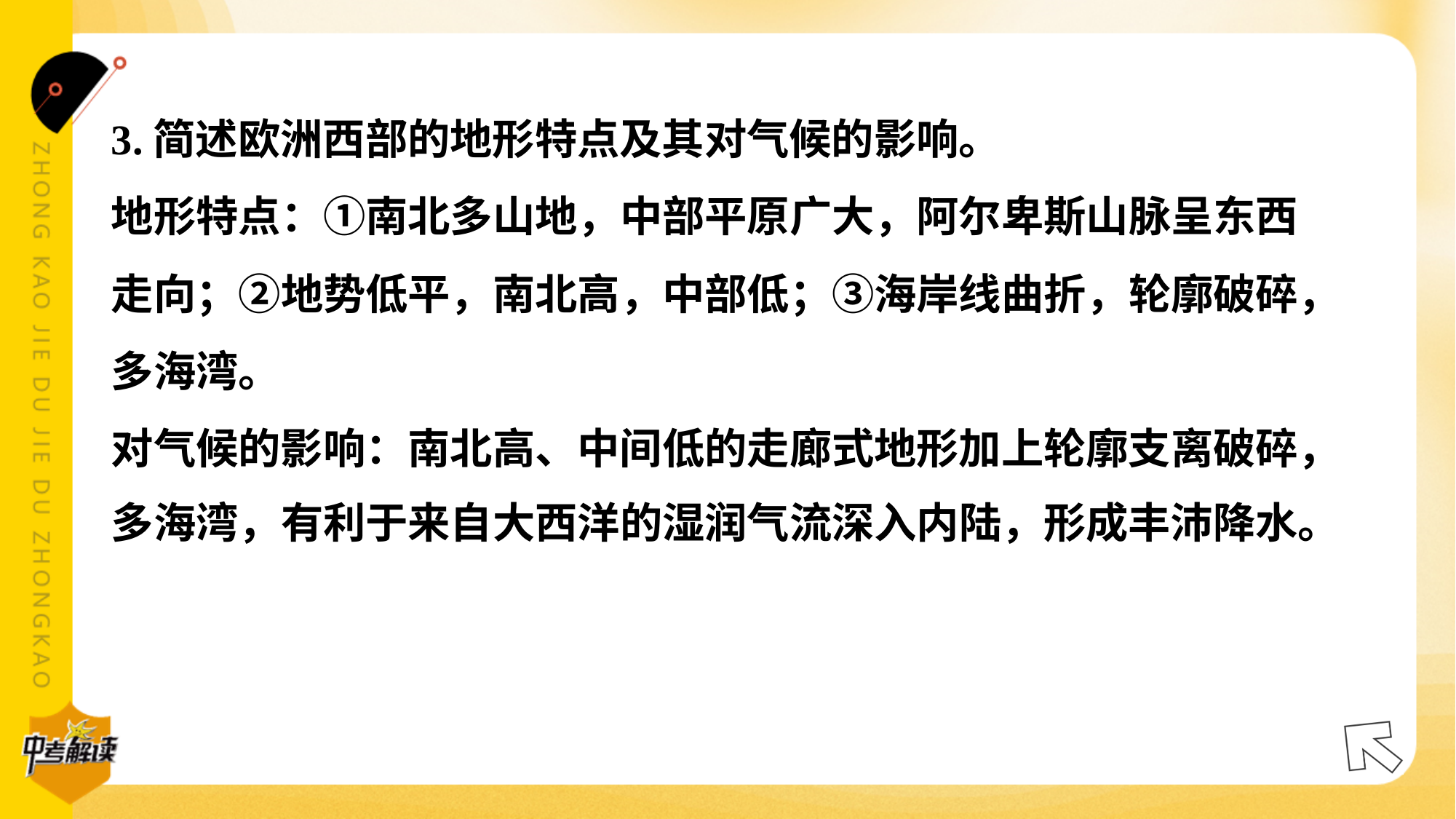

3.简述欧洲西部的地形特点及其对气候的影响。
地形特点：①南北多山地，中部平原广大，阿尔卑斯山脉呈东西
走向；②地势低平，南北高，中部低；③海岸线曲折，轮廓破碎，
多海湾。
对气候的影响：南北高、中间低的走廊式地形加上轮廓支离破碎，
多海湾，有利于来自大西洋的湿润气流深入内陆，形成丰沛降水。